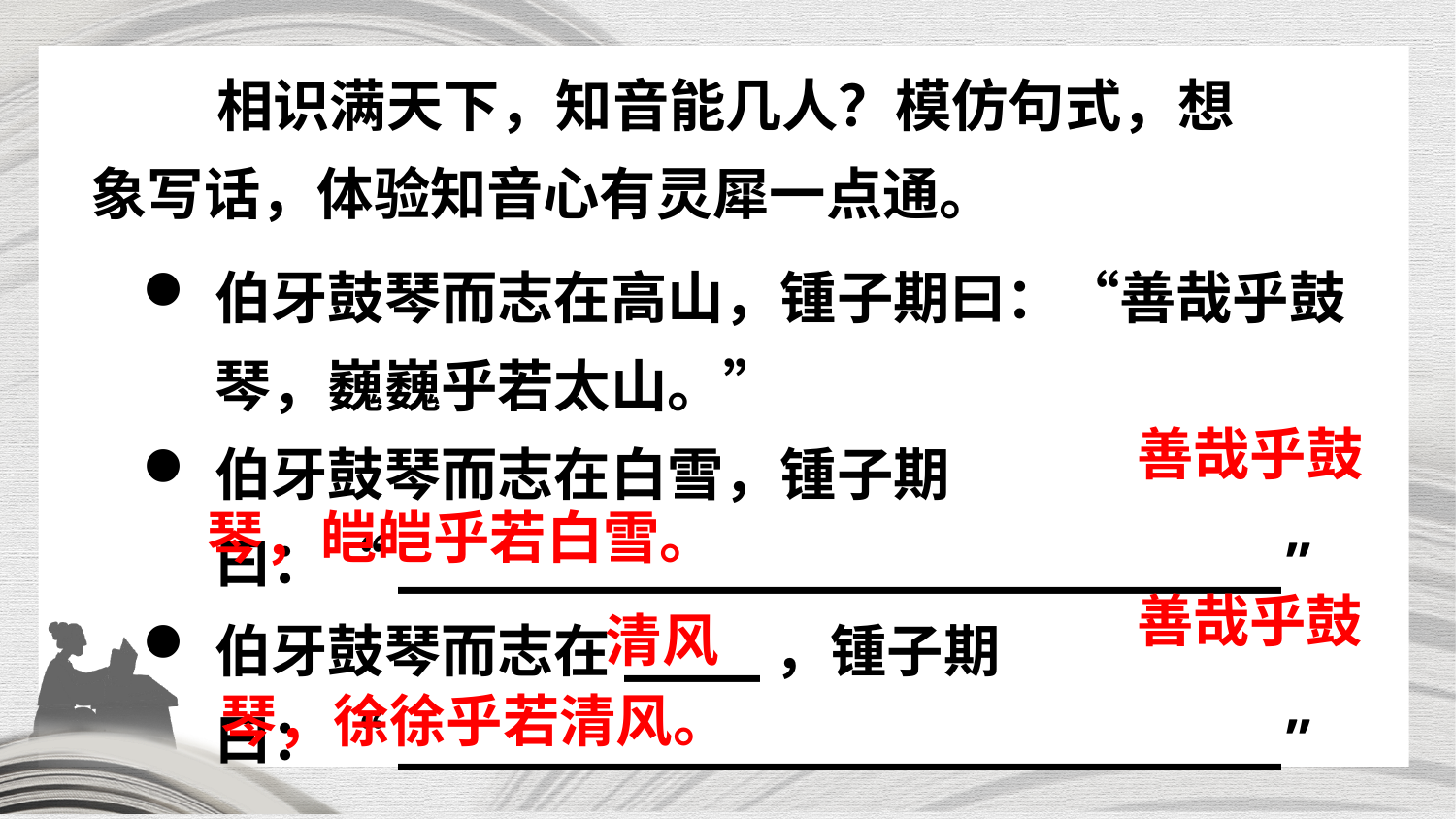

相识满天下，知音能几人？模仿句式，想象写话，体验知音心有灵犀一点通。
伯牙鼓琴而志在高山，锺子期曰：“善哉乎鼓琴，巍巍乎若太山。”
伯牙鼓琴而志在白雪，锺子期曰：“__________________________”
伯牙鼓琴而志在____，锺子期曰：“__________________________”
善哉乎鼓
琴，皑皑乎若白雪。
善哉乎鼓
清风
琴，徐徐乎若清风。